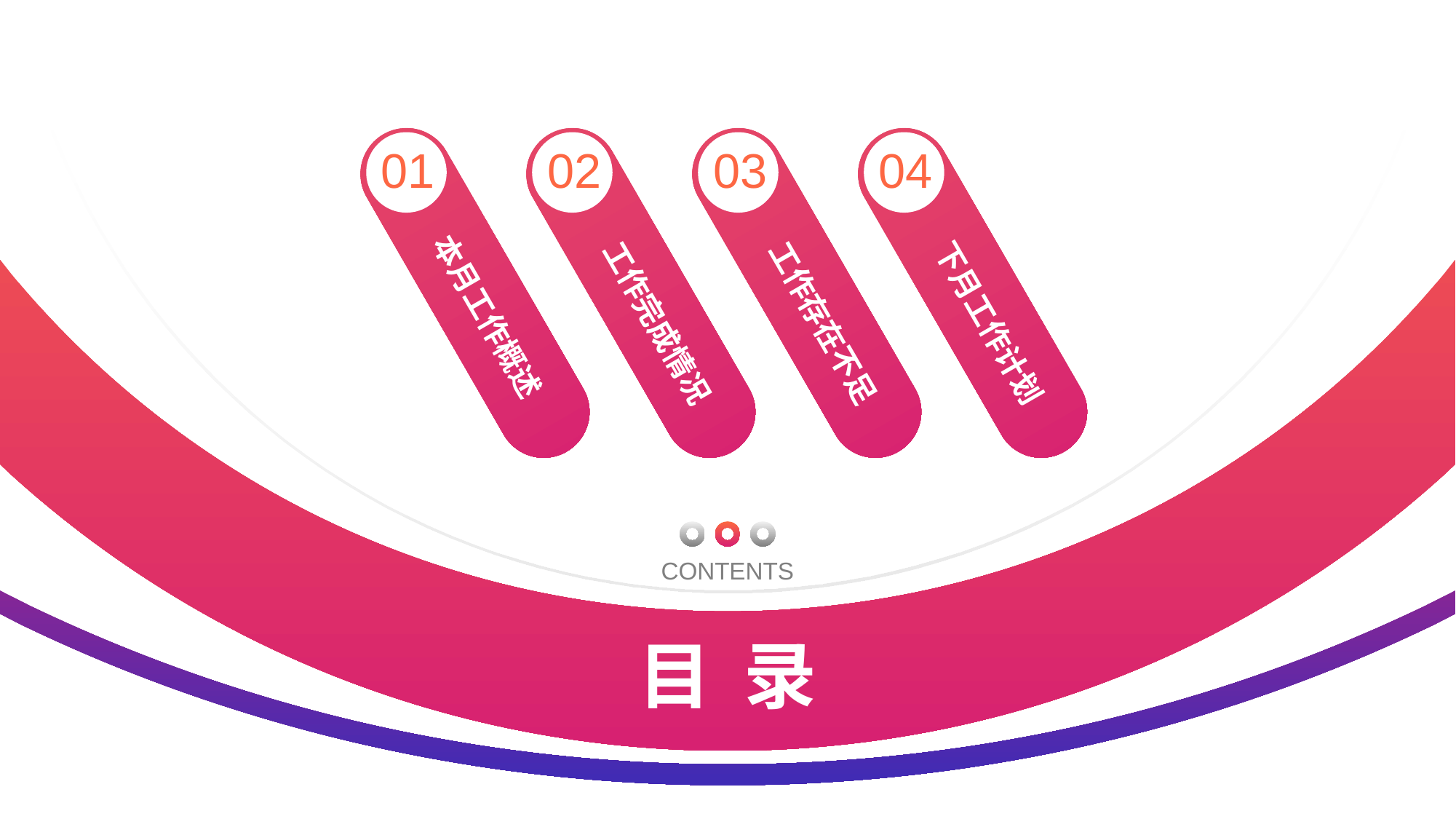

5 1P PT模板网   www.5 1 pptmoban.com

01

02

03

04

本月工作概述
工作完成情况
工作存在不足
下月工作计划

CONTENTS
目  录